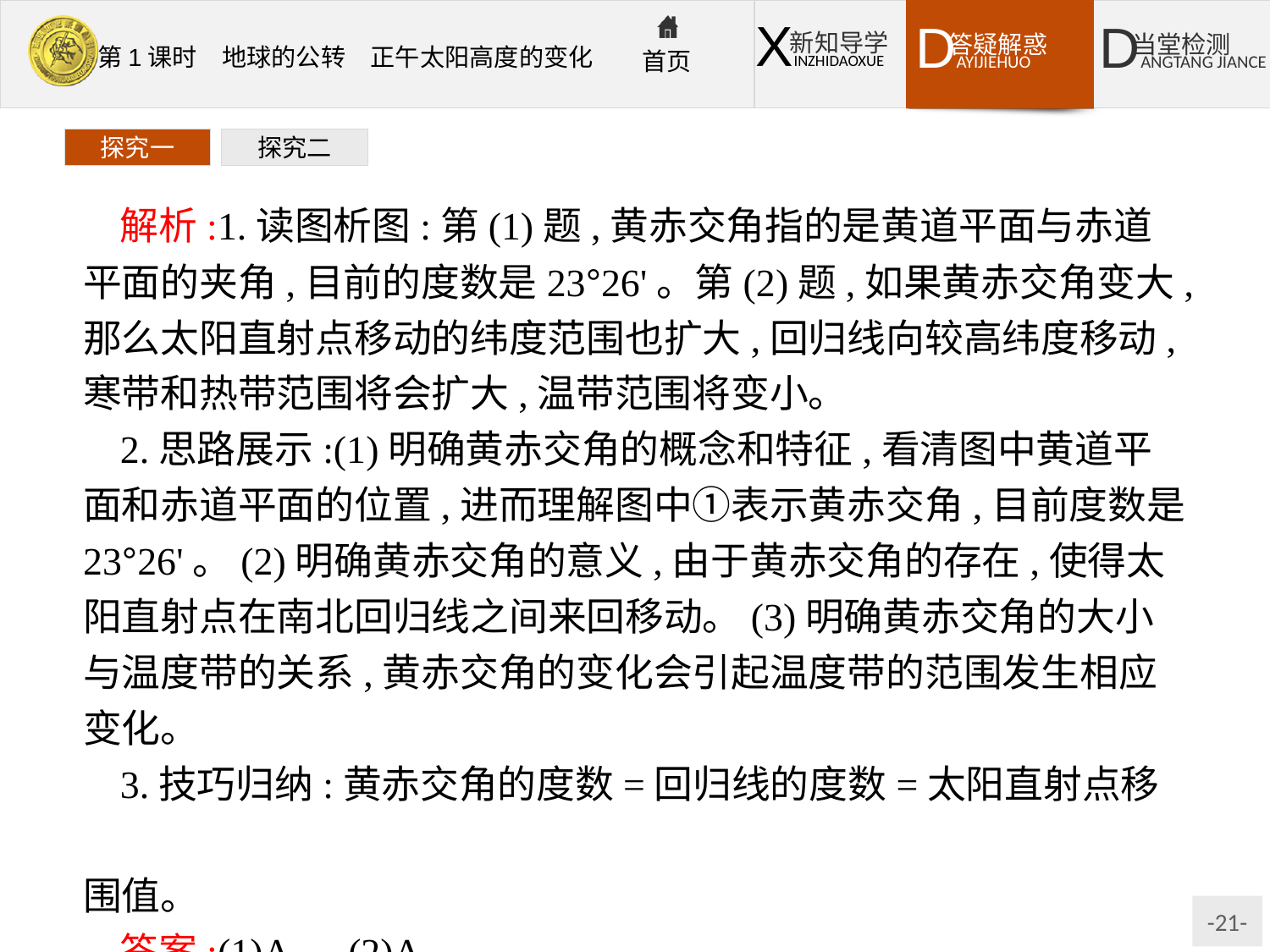

探究一
探究二
解析:1.读图析图:第(1)题,黄赤交角指的是黄道平面与赤道平面的夹角,目前的度数是23°26'。第(2)题,如果黄赤交角变大,那么太阳直射点移动的纬度范围也扩大,回归线向较高纬度移动,寒带和热带范围将会扩大,温带范围将变小。
2.思路展示:(1)明确黄赤交角的概念和特征,看清图中黄道平面和赤道平面的位置,进而理解图中①表示黄赤交角,目前度数是23°26'。(2)明确黄赤交角的意义,由于黄赤交角的存在,使得太阳直射点在南北回归线之间来回移动。(3)明确黄赤交角的大小与温度带的关系,黄赤交角的变化会引起温度带的范围发生相应变化。
3.技巧归纳:黄赤交角的度数=回归线的度数=太阳直射点移动的最高纬度数=热带所跨纬度范围的1/2=南寒带或北寒带的范围值。
答案:(1)A　(2)A